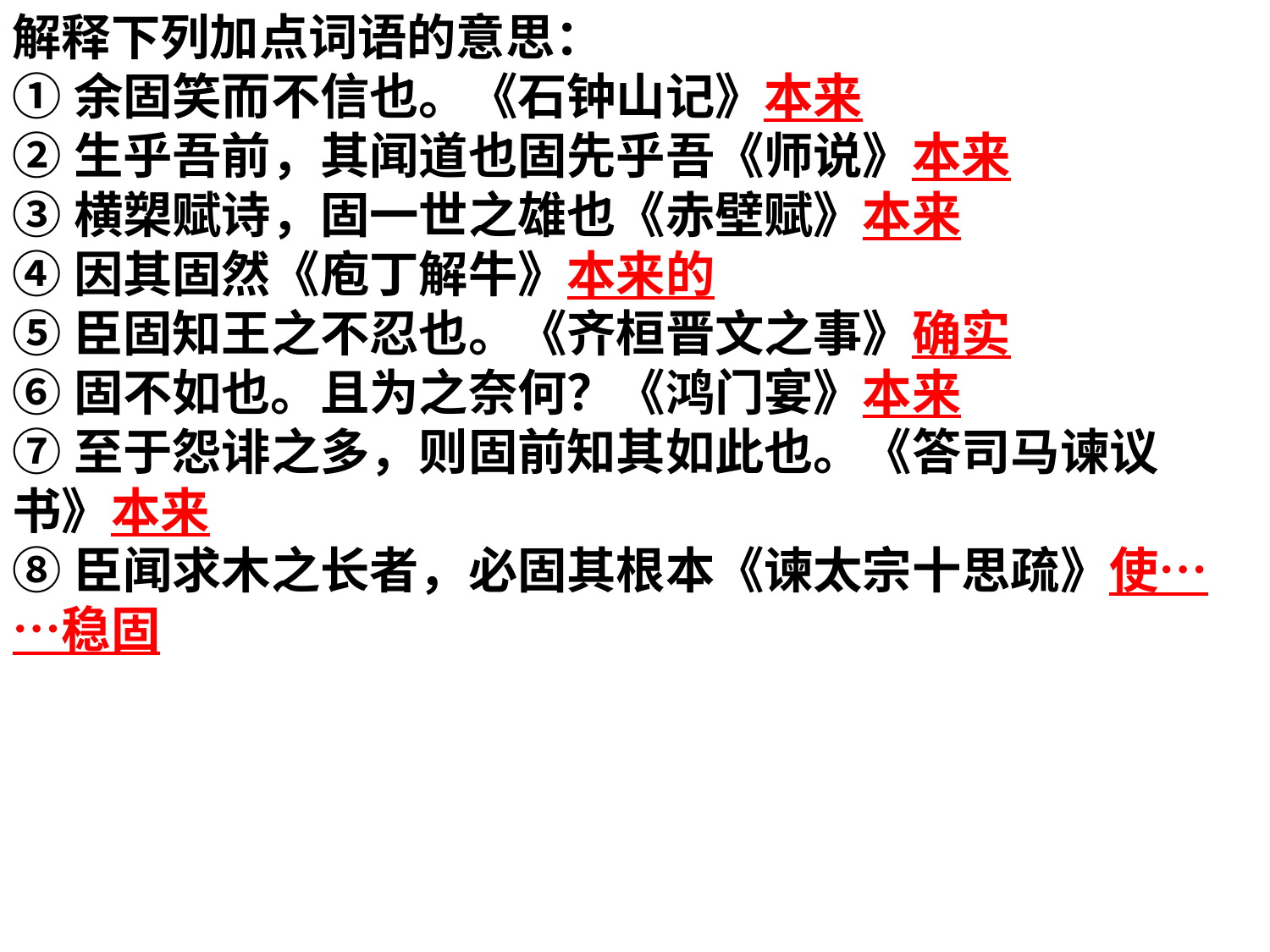

解释下列加点词语的意思：
①余固笑而不信也。《石钟山记》本来
②生乎吾前，其闻道也固先乎吾《师说》本来
③横槊赋诗，固一世之雄也《赤壁赋》本来
④因其固然《庖丁解牛》本来的
⑤臣固知王之不忍也。《齐桓晋文之事》确实
⑥固不如也。且为之奈何？《鸿门宴》本来
⑦至于怨诽之多，则固前知其如此也。《答司马谏议书》本来
⑧臣闻求木之长者，必固其根本《谏太宗十思疏》使……稳固